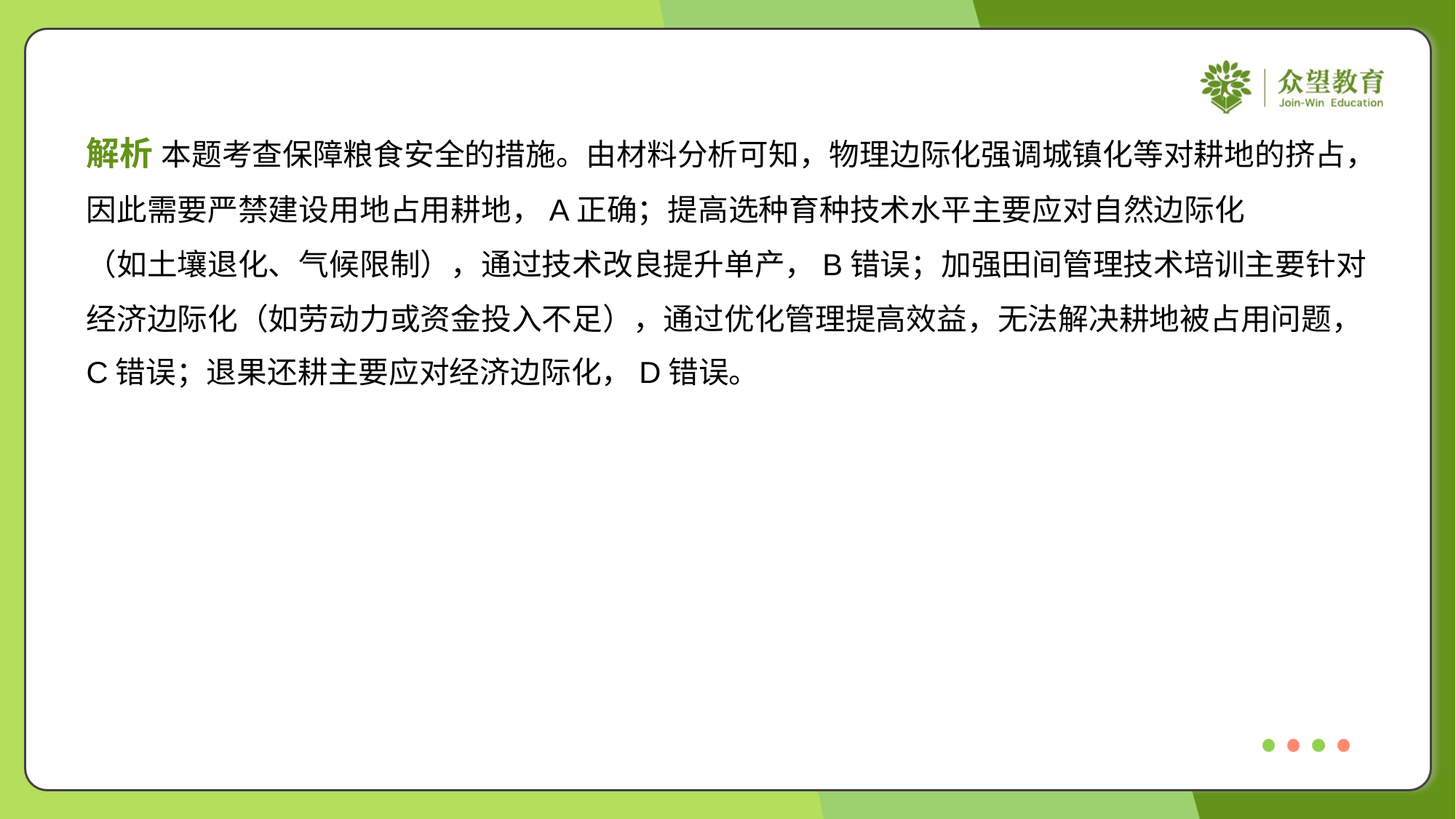

解析 本题考查保障粮食安全的措施。由材料分析可知，物理边际化强调城镇化等对耕地的挤占，
因此需要严禁建设用地占用耕地，A正确；提高选种育种技术水平主要应对自然边际化
（如土壤退化、气候限制），通过技术改良提升单产，B错误；加强田间管理技术培训主要针对
经济边际化（如劳动力或资金投入不足），通过优化管理提高效益，无法解决耕地被占用问题，
C错误；退果还耕主要应对经济边际化，D错误。